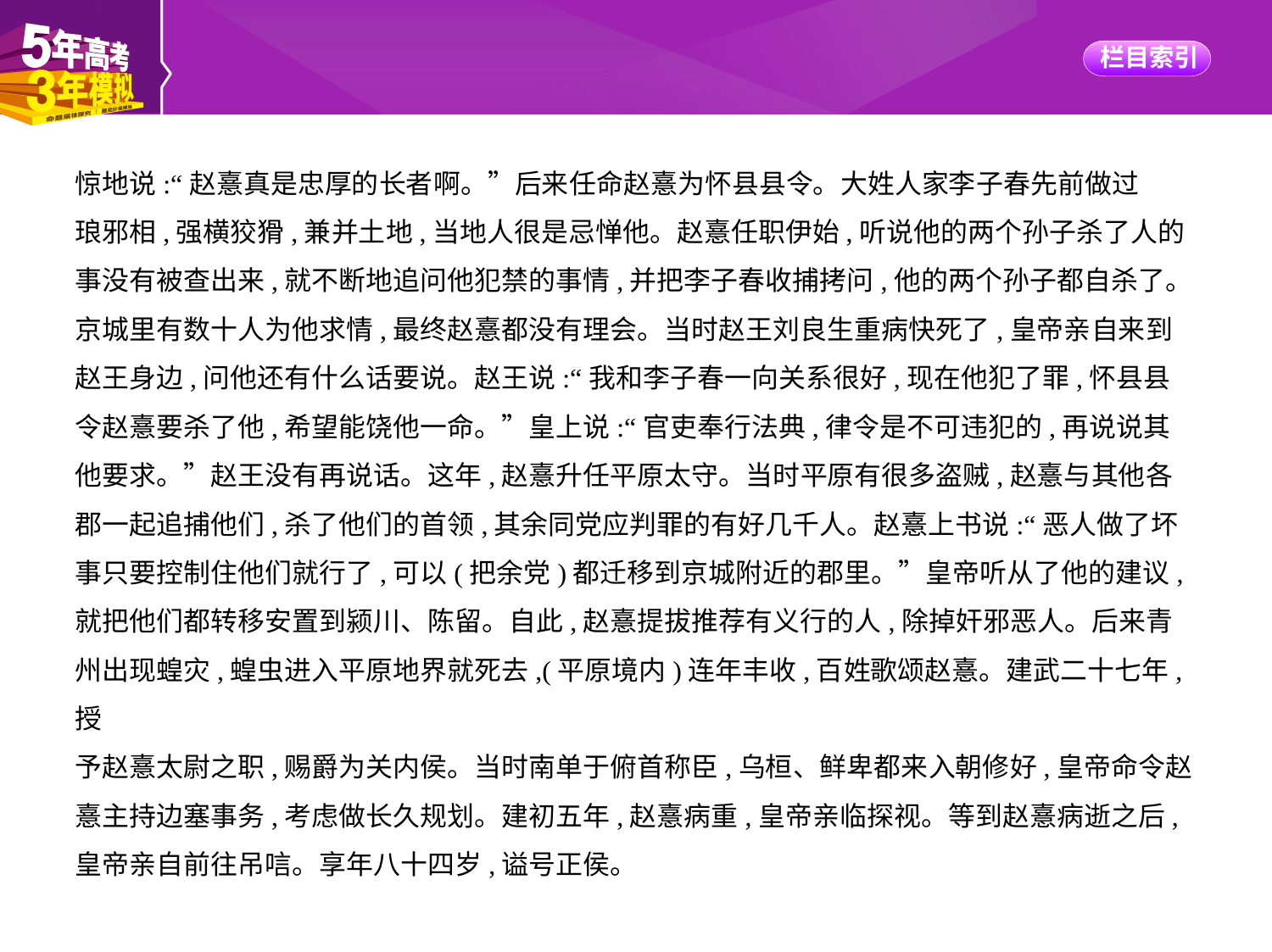

惊地说:“赵憙真是忠厚的长者啊。”后来任命赵憙为怀县县令。大姓人家李子春先前做过
琅邪相,强横狡猾,兼并土地,当地人很是忌惮他。赵憙任职伊始,听说他的两个孙子杀了人的
事没有被查出来,就不断地追问他犯禁的事情,并把李子春收捕拷问,他的两个孙子都自杀了。
京城里有数十人为他求情,最终赵憙都没有理会。当时赵王刘良生重病快死了,皇帝亲自来到
赵王身边,问他还有什么话要说。赵王说:“我和李子春一向关系很好,现在他犯了罪,怀县县
令赵憙要杀了他,希望能饶他一命。”皇上说:“官吏奉行法典,律令是不可违犯的,再说说其
他要求。”赵王没有再说话。这年,赵憙升任平原太守。当时平原有很多盗贼,赵憙与其他各
郡一起追捕他们,杀了他们的首领,其余同党应判罪的有好几千人。赵憙上书说:“恶人做了坏
事只要控制住他们就行了,可以(把余党)都迁移到京城附近的郡里。”皇帝听从了他的建议,
就把他们都转移安置到颍川、陈留。自此,赵憙提拔推荐有义行的人,除掉奸邪恶人。后来青
州出现蝗灾,蝗虫进入平原地界就死去,(平原境内)连年丰收,百姓歌颂赵憙。建武二十七年,授
予赵憙太尉之职,赐爵为关内侯。当时南单于俯首称臣,乌桓、鲜卑都来入朝修好,皇帝命令赵
憙主持边塞事务,考虑做长久规划。建初五年,赵憙病重,皇帝亲临探视。等到赵憙病逝之后,
皇帝亲自前往吊唁。享年八十四岁,谥号正侯。